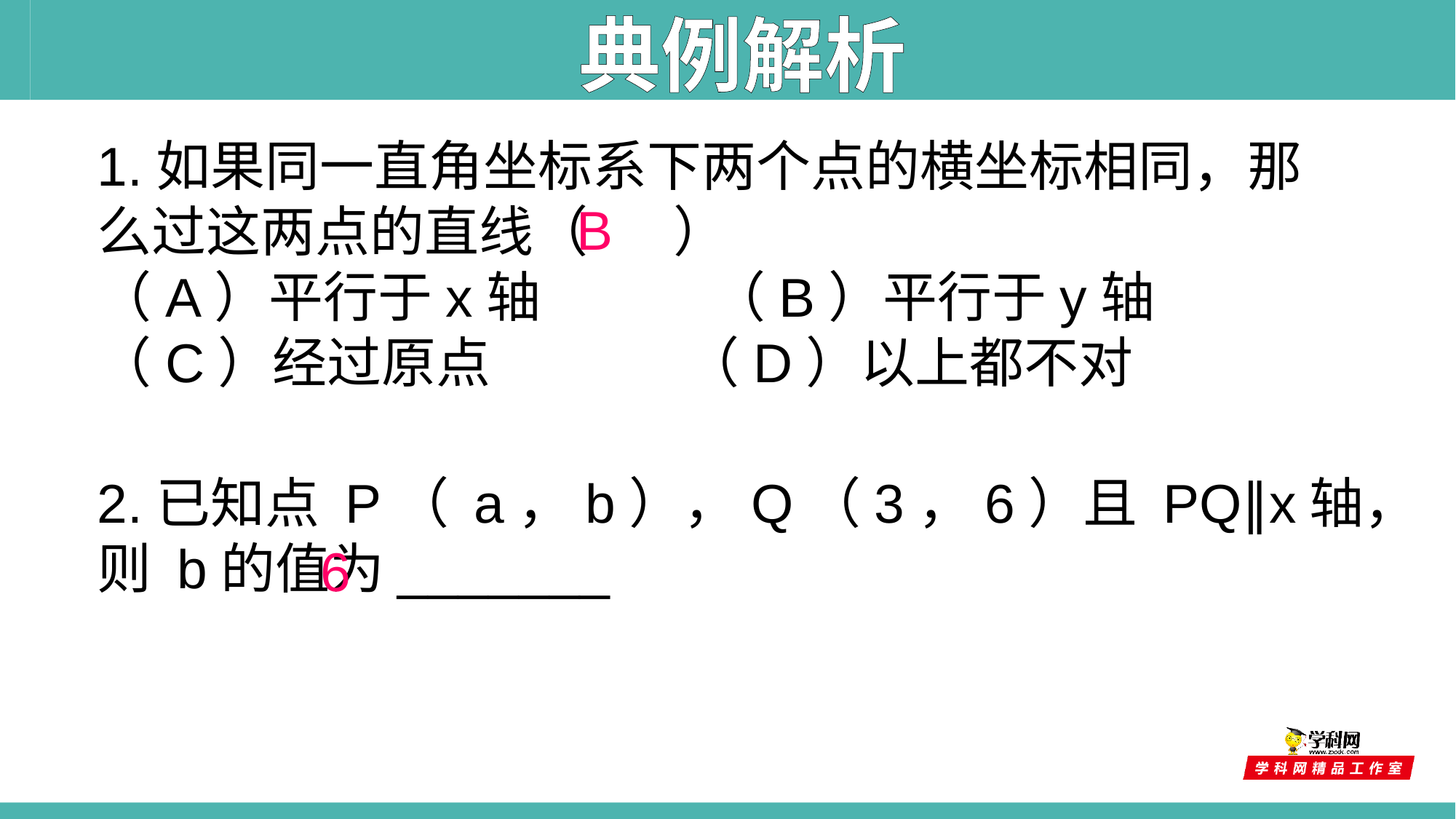

典例解析
1.如果同一直角坐标系下两个点的横坐标相同，那么过这两点的直线（       ）
（A）平行于x轴              （B）平行于y轴
（C）经过原点                （D）以上都不对
B
2.已知点 P（ a，b），Q（3，6）且 PQ∥x轴，则 b的值为_______
6